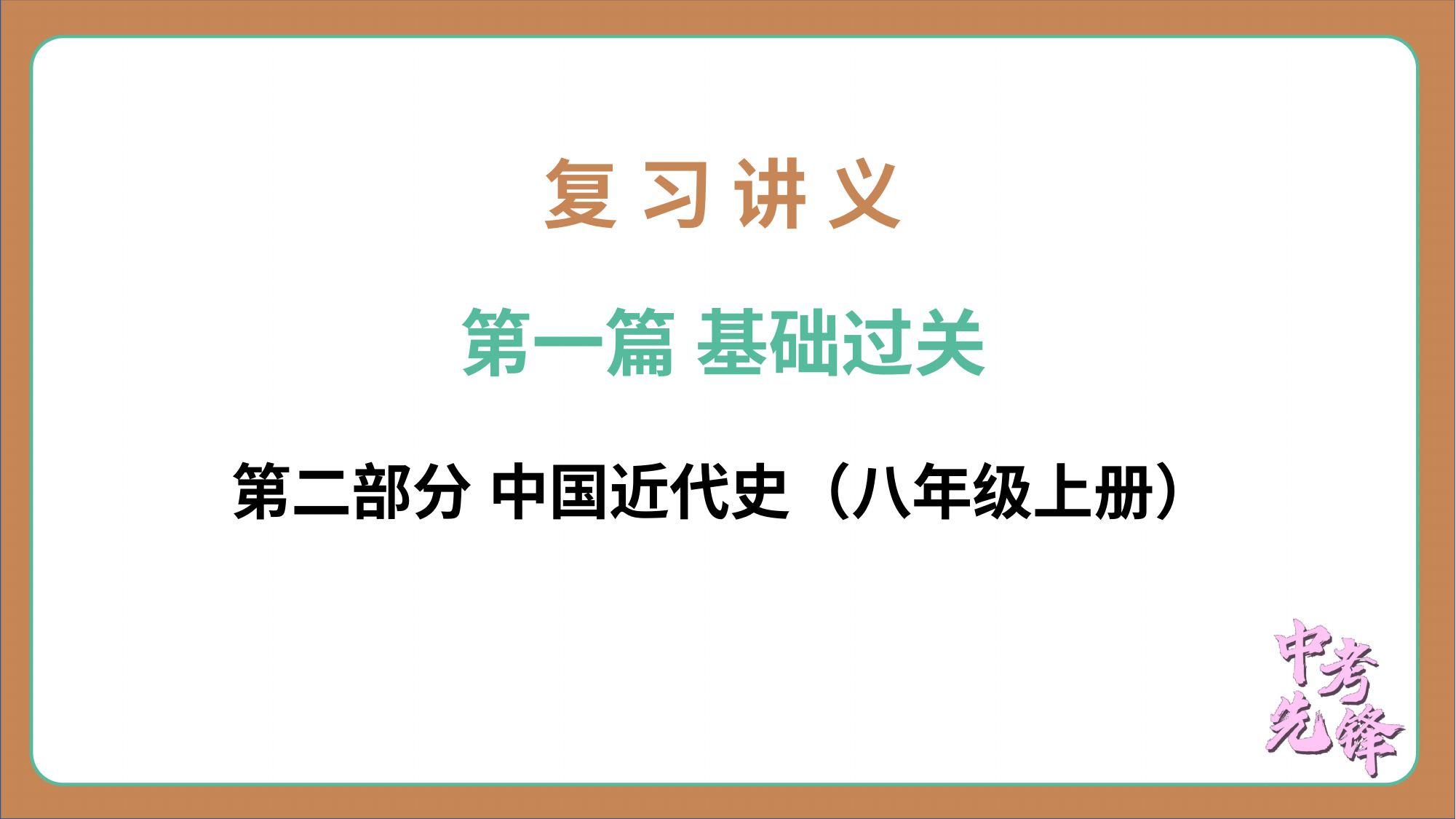

复 习 讲 义
第一篇 基础过关
第二部分 中国近代史（八年级上册）